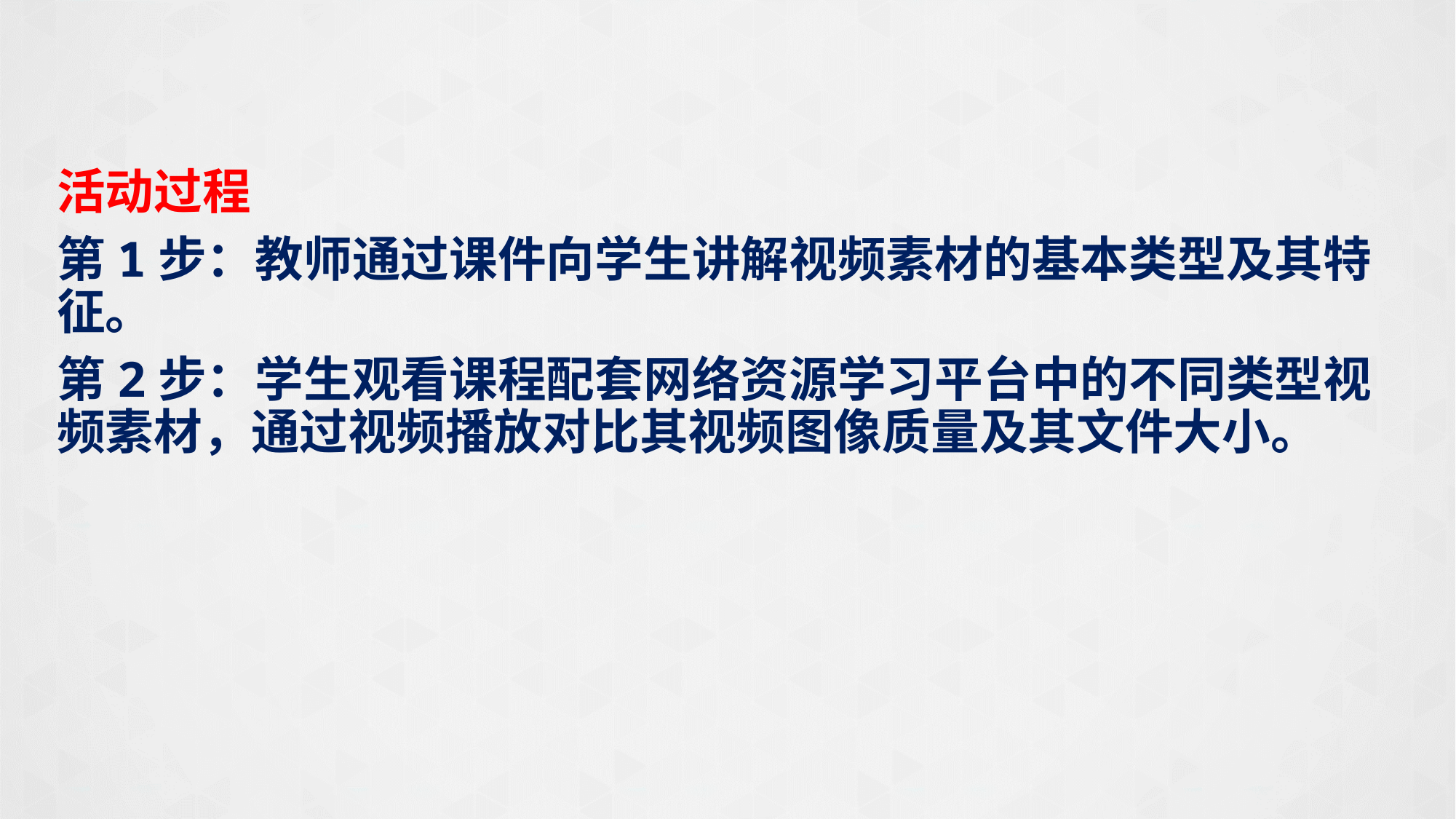

活动过程
第1步：教师通过课件向学生讲解视频素材的基本类型及其特征。
第2步：学生观看课程配套网络资源学习平台中的不同类型视频素材，通过视频播放对比其视频图像质量及其文件大小。